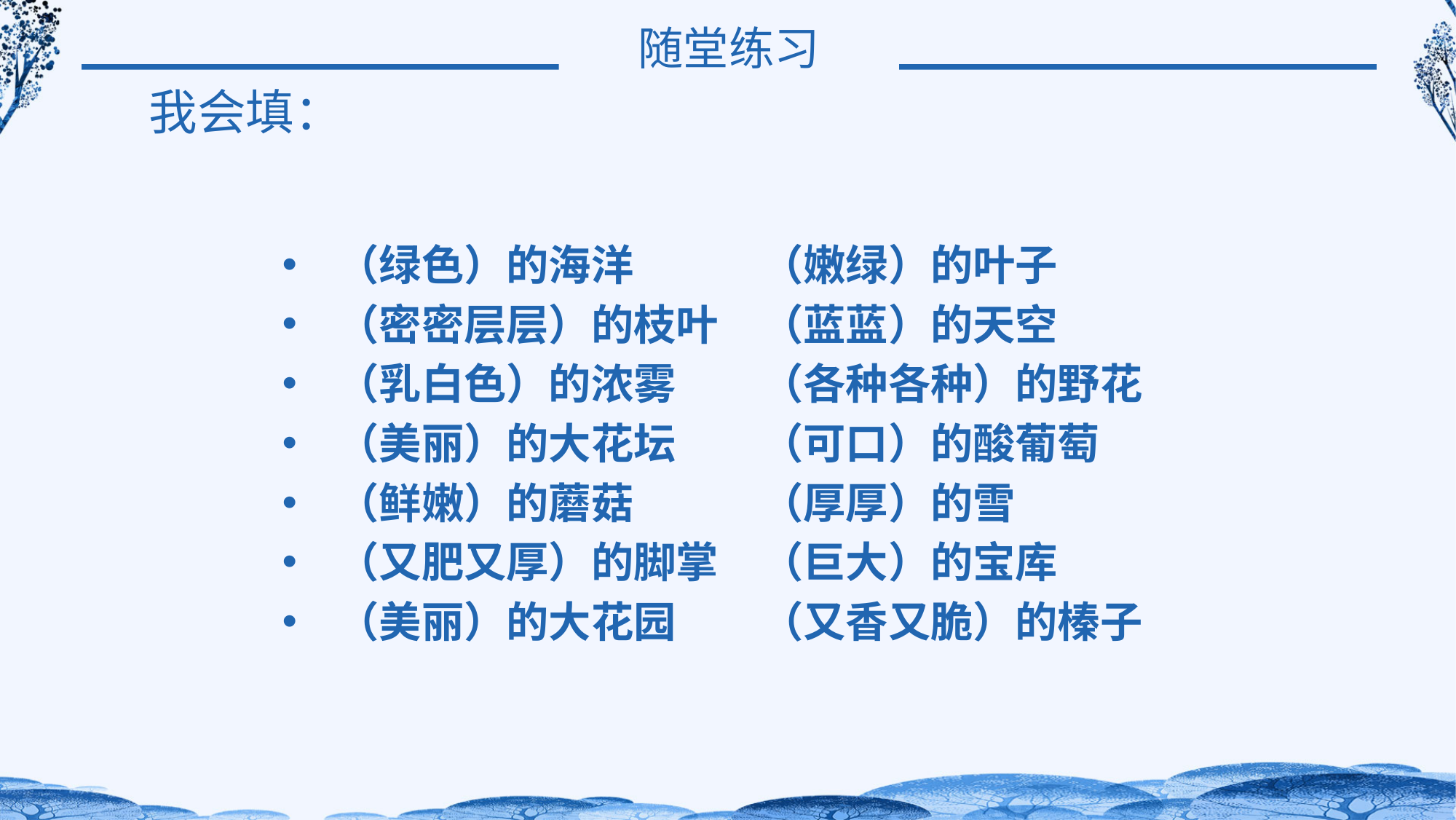

随堂练习

我会填：
（绿色）的海洋　　　（嫩绿）的叶子
（密密层层）的枝叶　（蓝蓝）的天空
（乳白色）的浓雾　　（各种各种）的野花
（美丽）的大花坛　　（可口）的酸葡萄
（鲜嫩）的蘑菇　　　（厚厚）的雪
（又肥又厚）的脚掌　（巨大）的宝库
（美丽）的大花园　　（又香又脆）的榛子